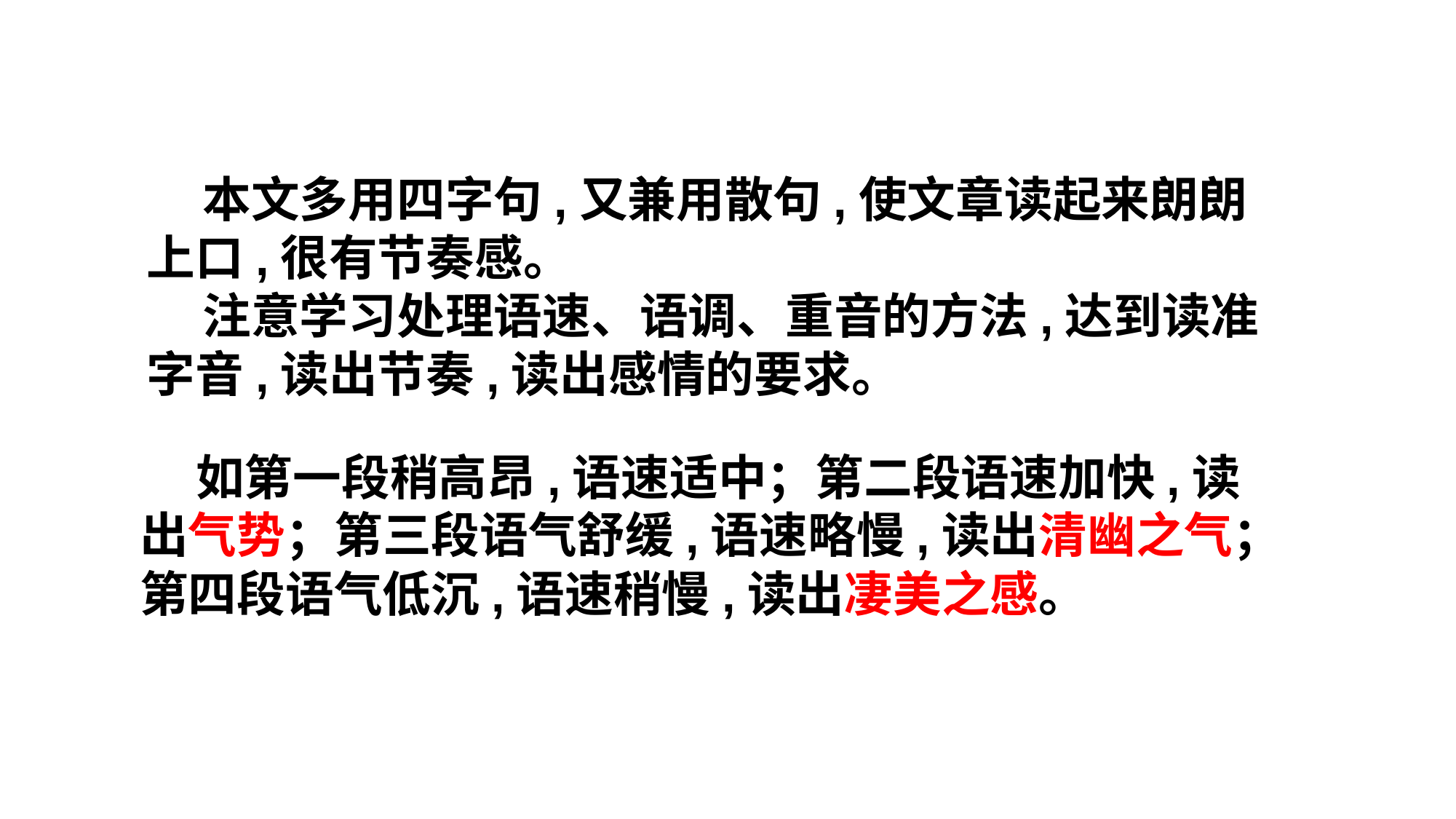

本文多用四字句,又兼用散句,使文章读起来朗朗上口,很有节奏感。
    注意学习处理语速、语调、重音的方法,达到读准字音,读出节奏,读出感情的要求。
    如第一段稍高昂,语速适中；第二段语速加快,读出气势；第三段语气舒缓,语速略慢,读出清幽之气；第四段语气低沉,语速稍慢,读出凄美之感。